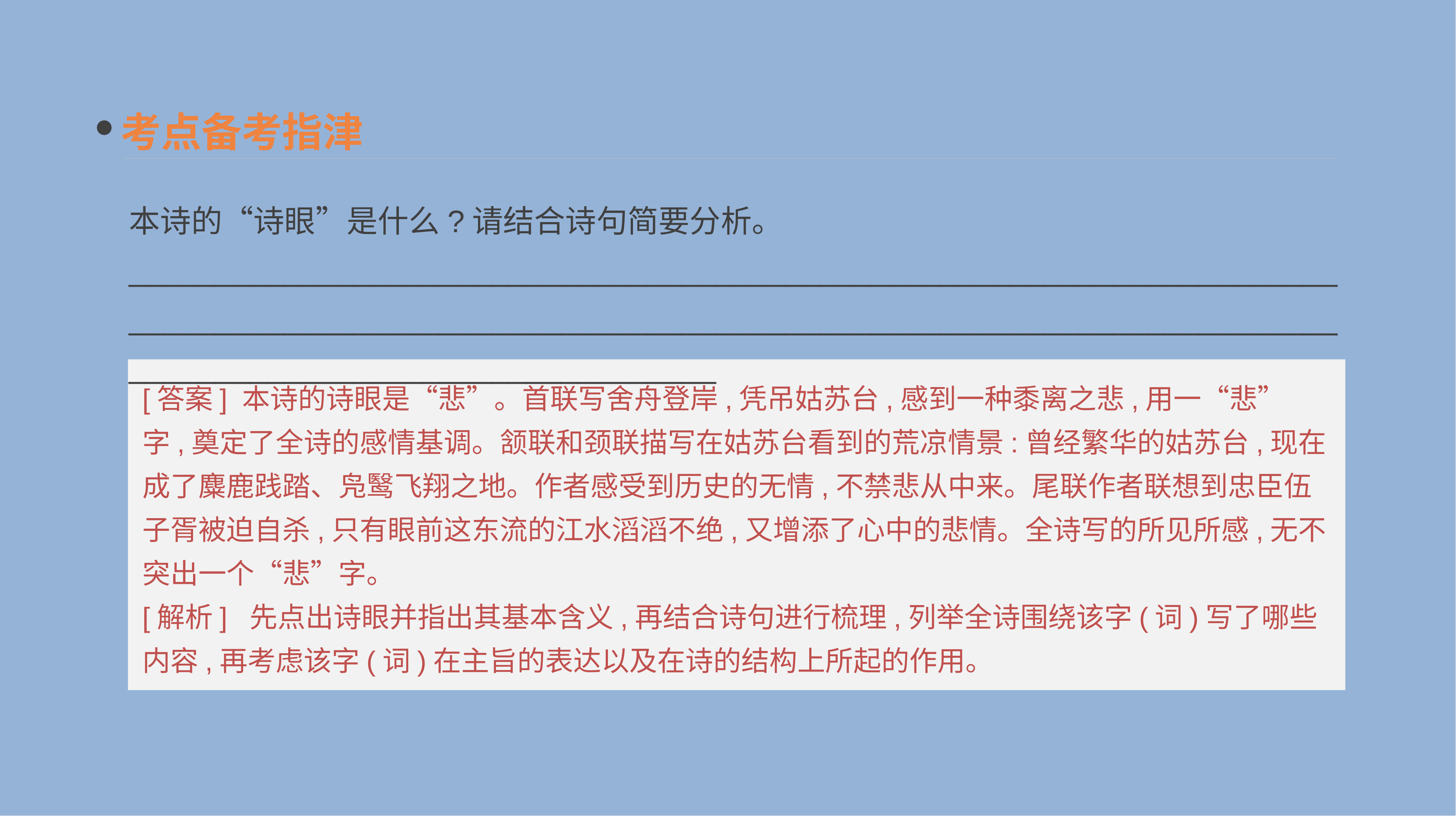

考点备考指津

本诗的“诗眼”是什么?请结合诗句简要分析。
______________________________________________________________________________________________________________________________________________________________________________

[答案] 本诗的诗眼是“悲”。首联写舍舟登岸,凭吊姑苏台,感到一种黍离之悲,用一“悲”字,奠定了全诗的感情基调。颔联和颈联描写在姑苏台看到的荒凉情景:曾经繁华的姑苏台,现在成了麋鹿践踏、凫鹥飞翔之地。作者感受到历史的无情,不禁悲从中来。尾联作者联想到忠臣伍子胥被迫自杀,只有眼前这东流的江水滔滔不绝,又增添了心中的悲情。全诗写的所见所感,无不突出一个“悲”字。
[解析]  先点出诗眼并指出其基本含义,再结合诗句进行梳理,列举全诗围绕该字(词)写了哪些内容,再考虑该字(词)在主旨的表达以及在诗的结构上所起的作用。